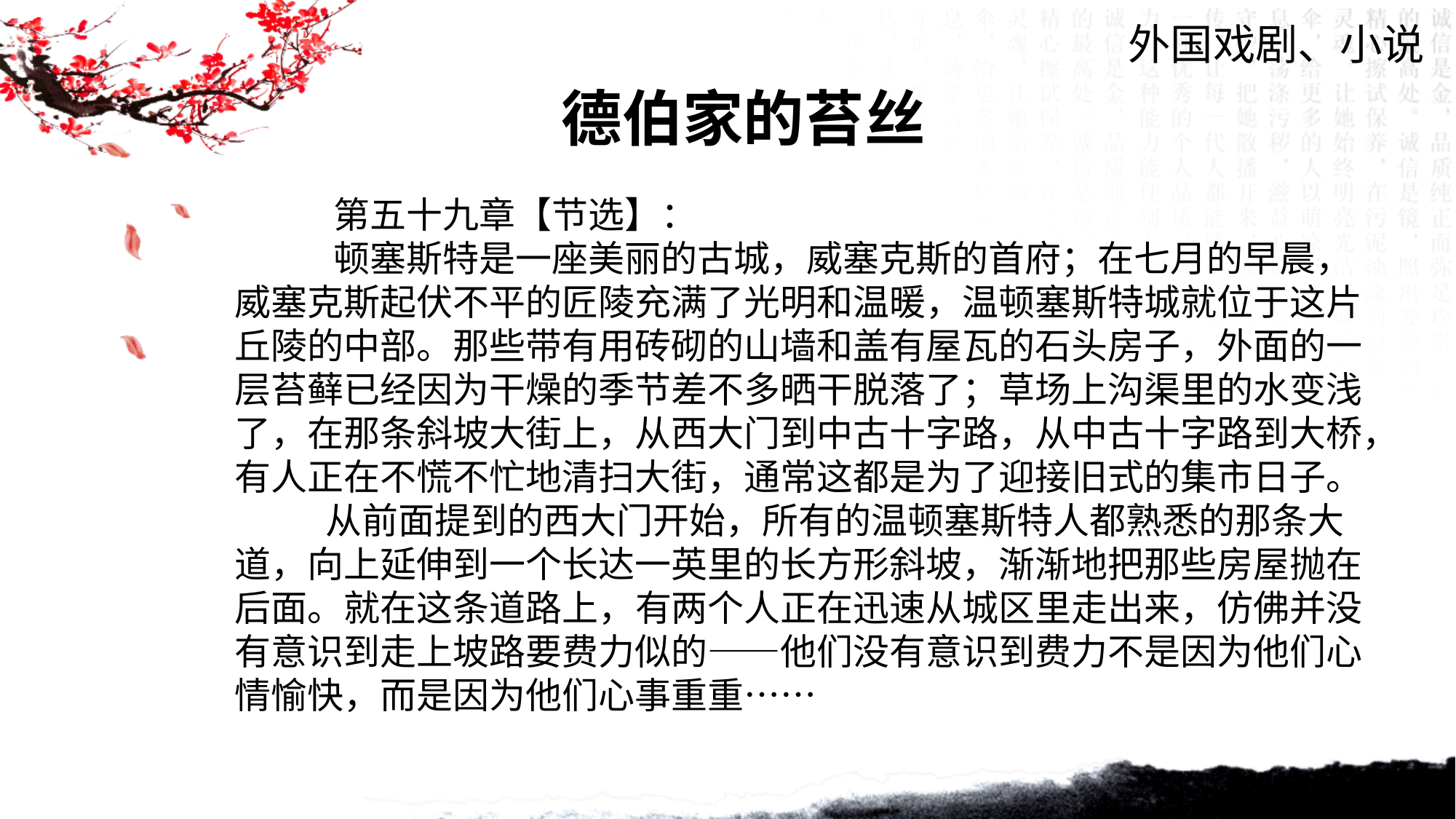

外国戏剧、小说
德伯家的苔丝
           第五十九章【节选】：
           顿塞斯特是一座美丽的古城，威塞克斯的首府；在七月的早晨，威塞克斯起伏不平的匠陵充满了光明和温暖，温顿塞斯特城就位于这片丘陵的中部。那些带有用砖砌的山墙和盖有屋瓦的石头房子，外面的一层苔藓已经因为干燥的季节差不多晒干脱落了；草场上沟渠里的水变浅了，在那条斜坡大街上，从西大门到中古十字路，从中古十字路到大桥，有人正在不慌不忙地清扫大街，通常这都是为了迎接旧式的集市日子。
          从前面提到的西大门开始，所有的温顿塞斯特人都熟悉的那条大道，向上延伸到一个长达一英里的长方形斜坡，渐渐地把那些房屋抛在后面。就在这条道路上，有两个人正在迅速从城区里走出来，仿佛并没有意识到走上坡路要费力似的——他们没有意识到费力不是因为他们心情愉快，而是因为他们心事重重……